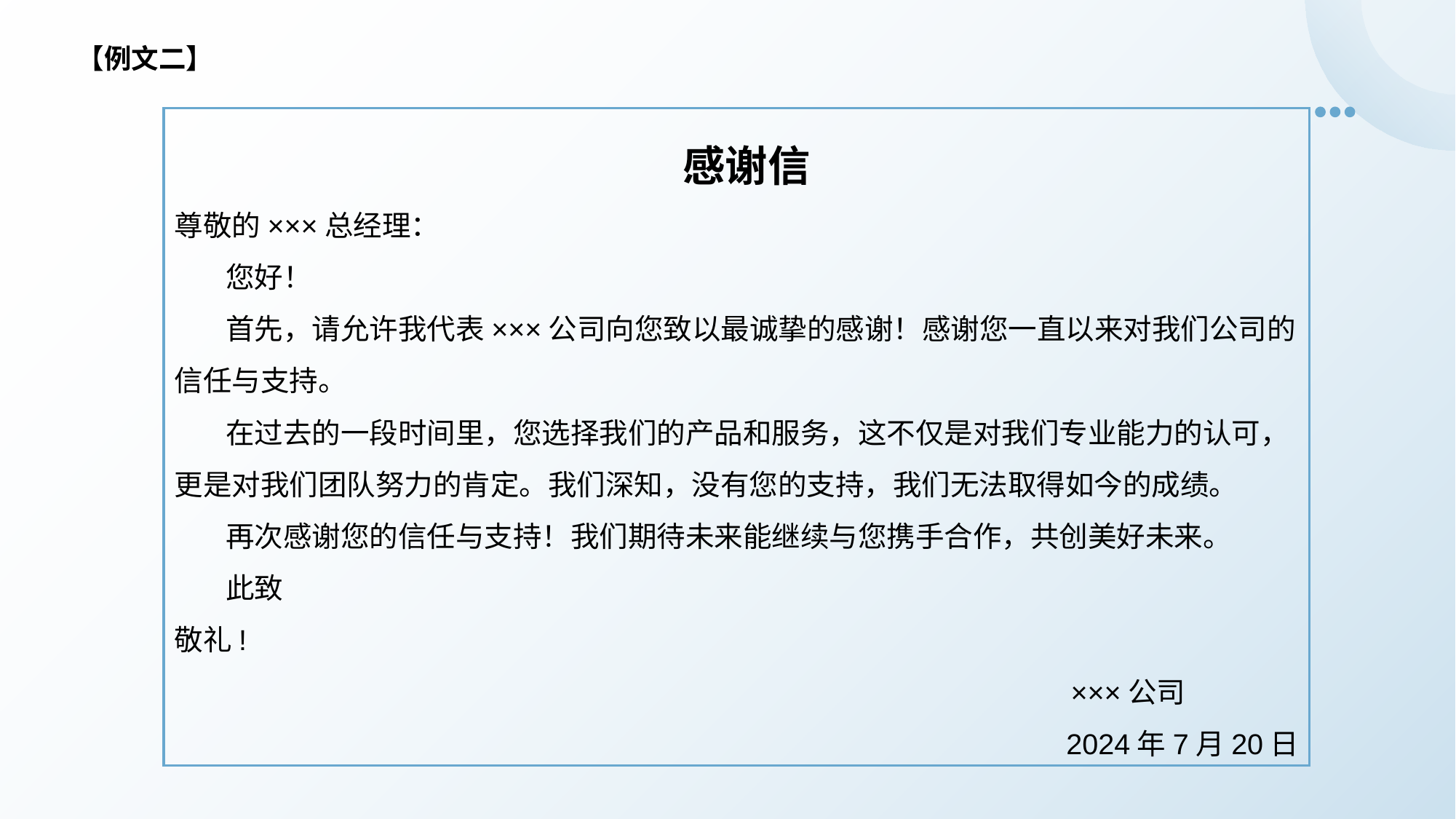

【例文二】
 感谢信
尊敬的×××总经理：
       您好！
       首先，请允许我代表×××公司向您致以最诚挚的感谢！感谢您一直以来对我们公司的信任与支持。
       在过去的一段时间里，您选择我们的产品和服务，这不仅是对我们专业能力的认可，更是对我们团队努力的肯定。我们深知，没有您的支持，我们无法取得如今的成绩。
       再次感谢您的信任与支持！我们期待未来能继续与您携手合作，共创美好未来。
       此致
敬礼!
                                                                                                                ×××公司
2024年7月20日